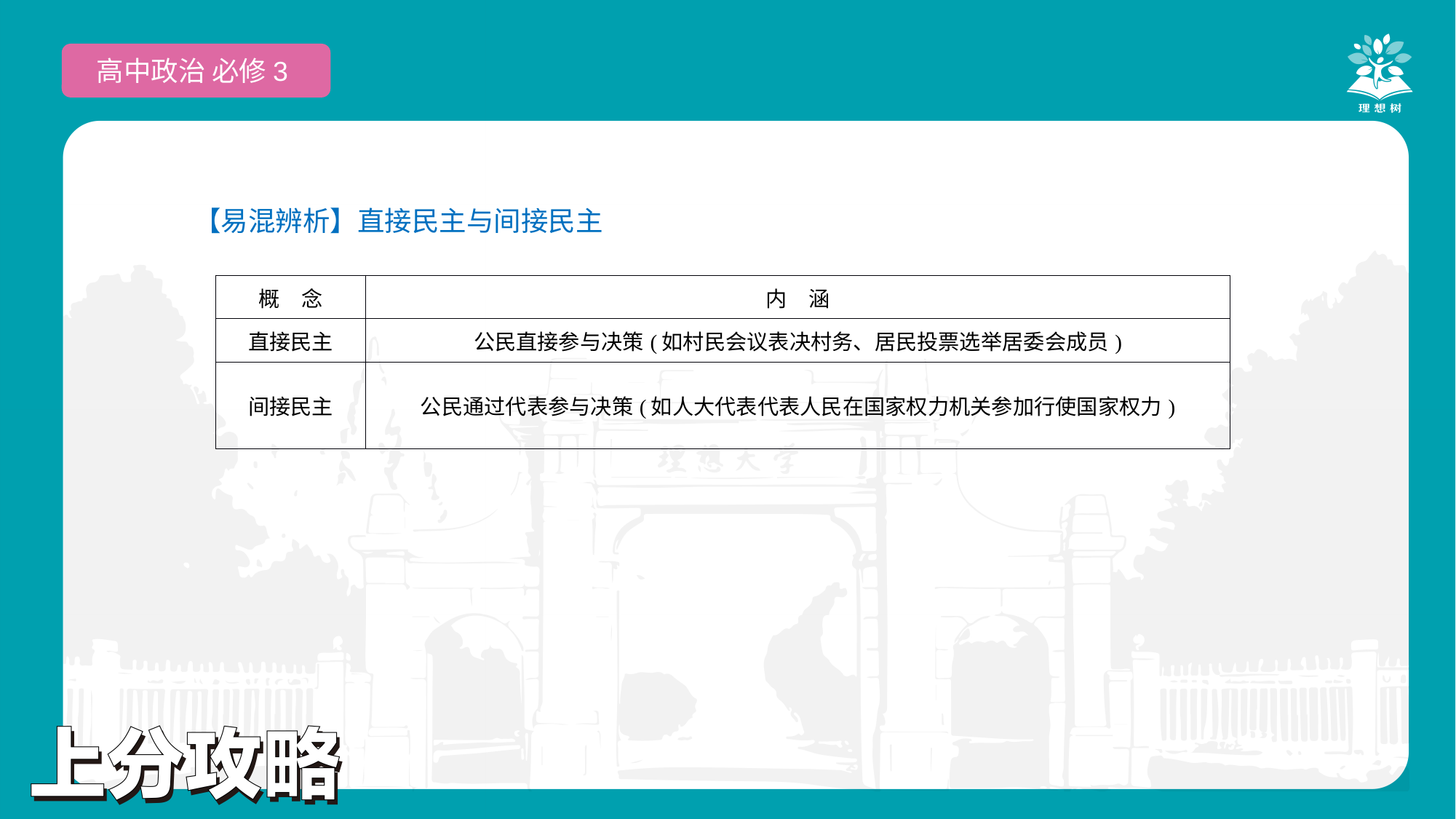

高中政治 必修3
【易混辨析】直接民主与间接民主

| 概　念 | 内　涵 |
| --- | --- |
| 直接民主 | 公民直接参与决策(如村民会议表决村务、居民投票选举居委会成员) |
| 间接民主 | 公民通过代表参与决策(如人大代表代表人民在国家权力机关参加行使国家权力) |